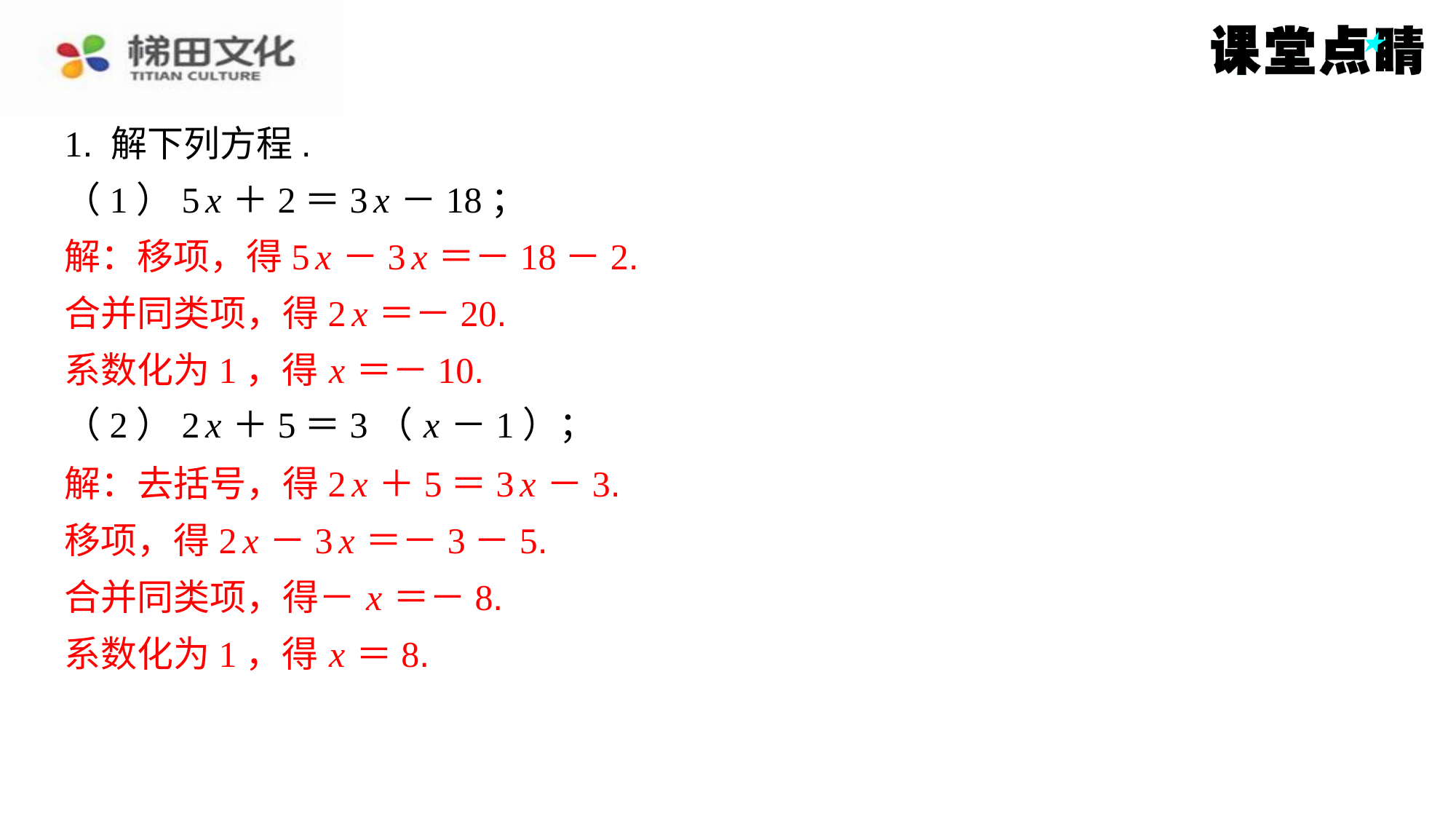

1. 解下列方程.
（1）5 x ＋2＝3 x －18；
解：移项，得5 x －3 x ＝－18－2.
合并同类项，得2 x ＝－20.
系数化为1，得 x ＝－10.
（2）2 x ＋5＝3（ x －1）；
解：去括号，得2 x ＋5＝3 x －3.
移项，得2 x －3 x ＝－3－5.
合并同类项，得－ x ＝－8.
系数化为1，得 x ＝8.
解：移项，得5 x －3 x ＝－18－2.
合并同类项，得2 x ＝－20.
系数化为1，得 x ＝－10.
解：去括号，得2 x ＋5＝3 x －3.
移项，得2 x －3 x ＝－3－5.
合并同类项，得－ x ＝－8.
系数化为1，得 x ＝8.